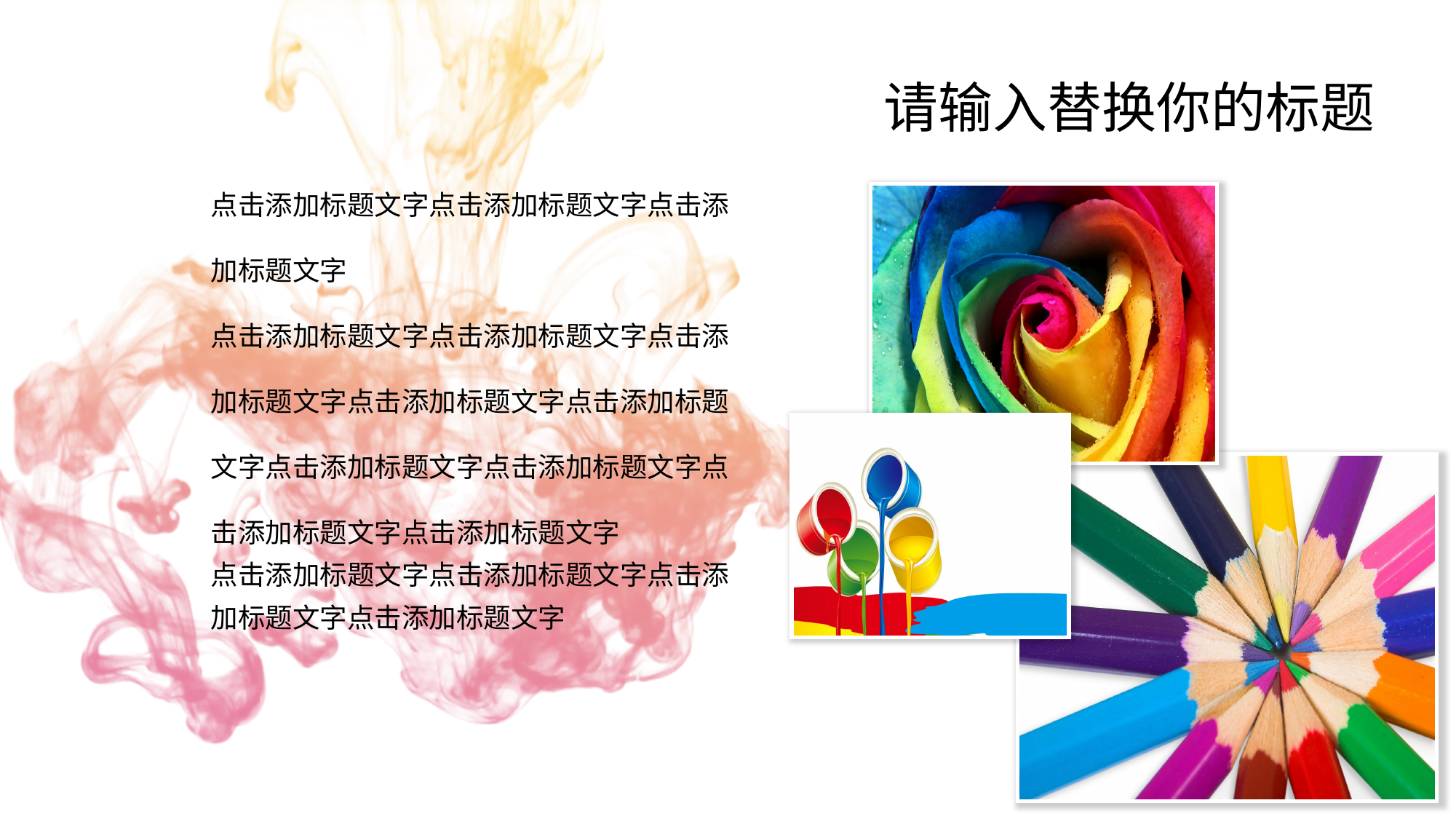

请输入替换你的标题
点击添加标题文字点击添加标题文字点击添加标题文字
点击添加标题文字点击添加标题文字点击添加标题文字点击添加标题文字点击添加标题文字点击添加标题文字点击添加标题文字点击添加标题文字点击添加标题文字
点击添加标题文字点击添加标题文字点击添加标题文字点击添加标题文字